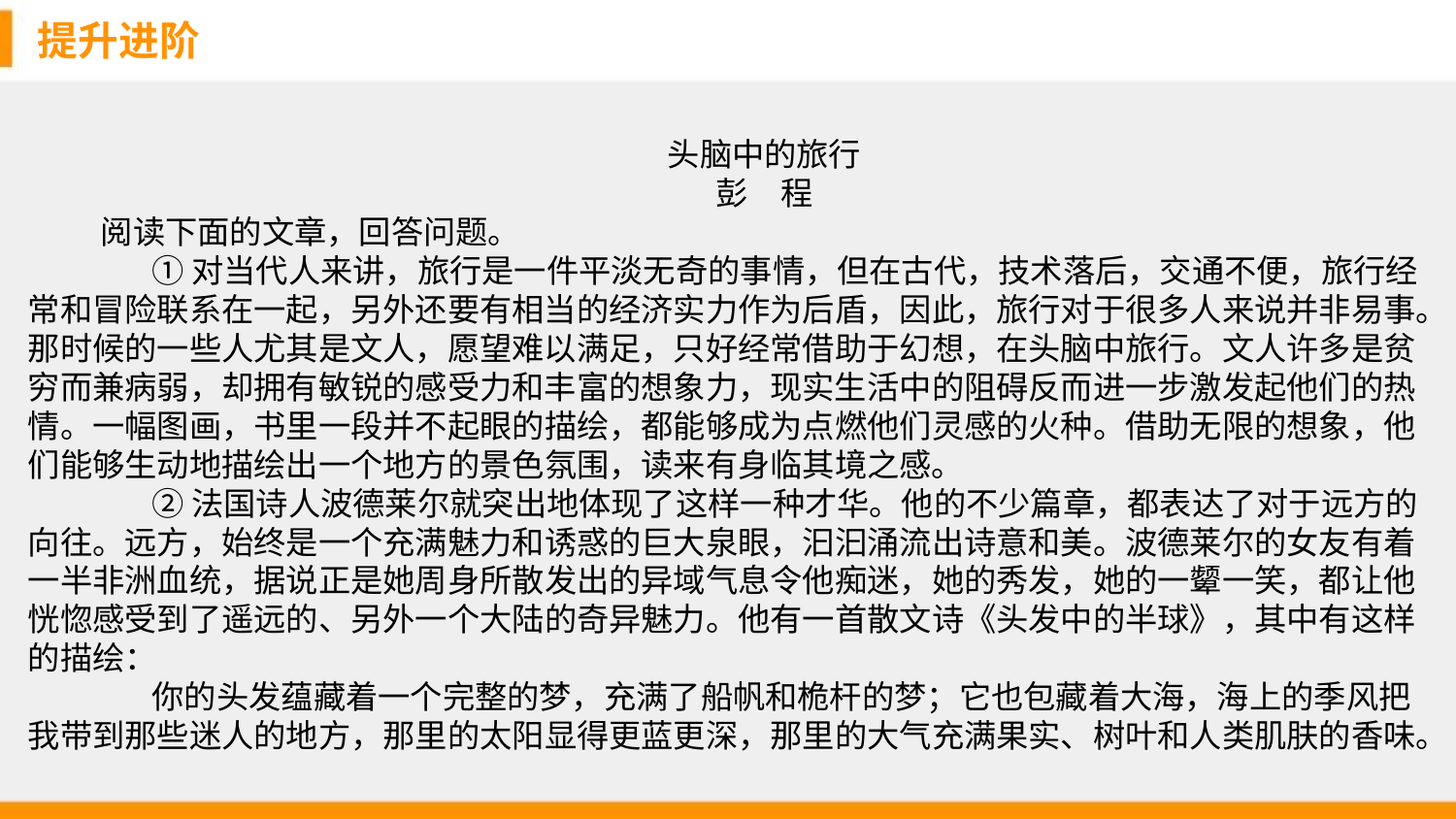

提升进阶

头脑中的旅行
彭　程
阅读下面的文章，回答问题。
       ①对当代人来讲，旅行是一件平淡无奇的事情，但在古代，技术落后，交通不便，旅行经常和冒险联系在一起，另外还要有相当的经济实力作为后盾，因此，旅行对于很多人来说并非易事。那时候的一些人尤其是文人，愿望难以满足，只好经常借助于幻想，在头脑中旅行。文人许多是贫穷而兼病弱，却拥有敏锐的感受力和丰富的想象力，现实生活中的阻碍反而进一步激发起他们的热情。一幅图画，书里一段并不起眼的描绘，都能够成为点燃他们灵感的火种。借助无限的想象，他们能够生动地描绘出一个地方的景色氛围，读来有身临其境之感。
       ②法国诗人波德莱尔就突出地体现了这样一种才华。他的不少篇章，都表达了对于远方的向往。远方，始终是一个充满魅力和诱惑的巨大泉眼，汩汩涌流出诗意和美。波德莱尔的女友有着一半非洲血统，据说正是她周身所散发出的异域气息令他痴迷，她的秀发，她的一颦一笑，都让他恍惚感受到了遥远的、另外一个大陆的奇异魅力。他有一首散文诗《头发中的半球》，其中有这样的描绘：
      你的头发蕴藏着一个完整的梦，充满了船帆和桅杆的梦；它也包藏着大海，海上的季风把我带到那些迷人的地方，那里的太阳显得更蓝更深，那里的大气充满果实、树叶和人类肌肤的香味。